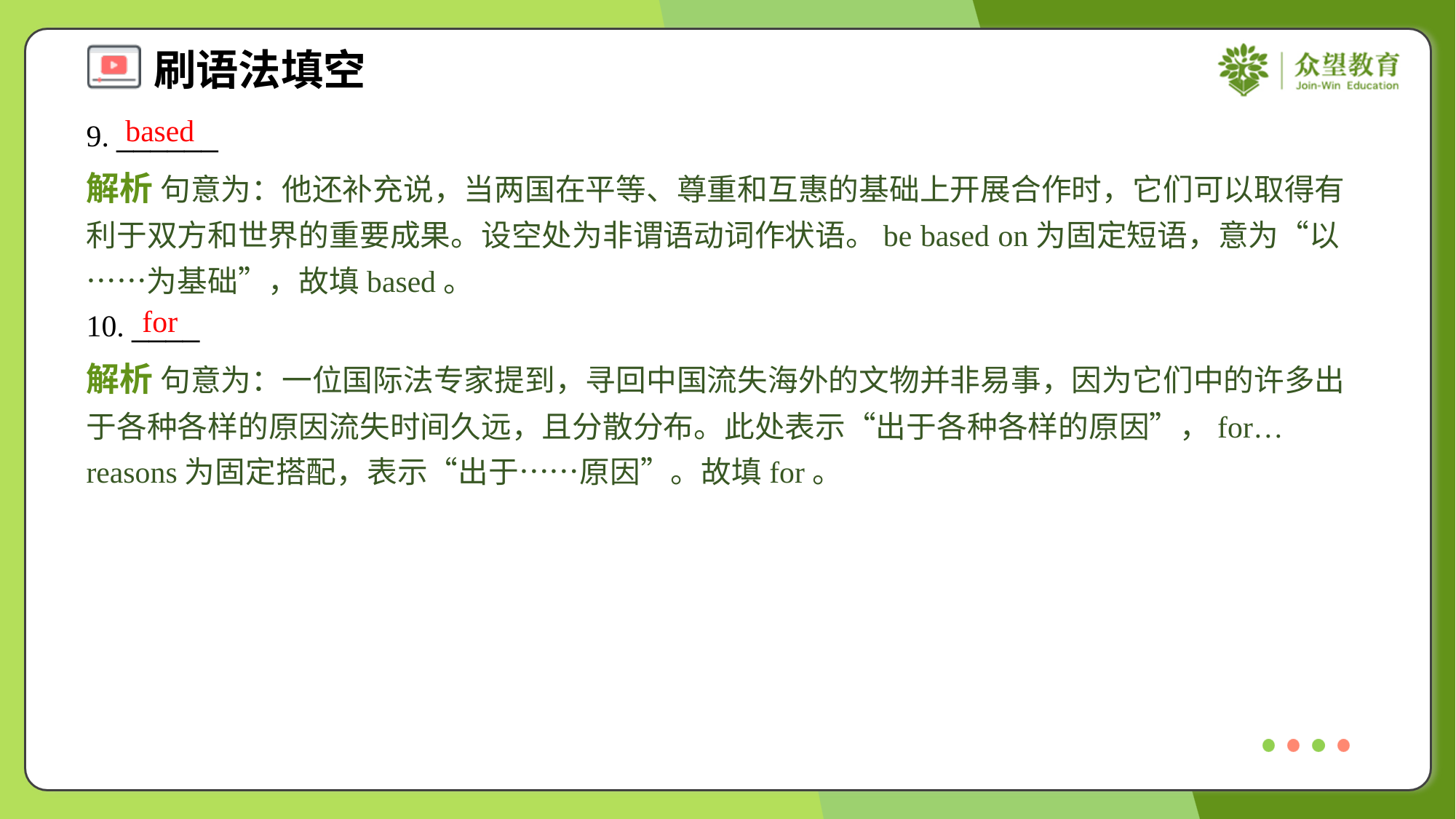

based
9. ______
解析 句意为：他还补充说，当两国在平等、尊重和互惠的基础上开展合作时，它们可以取得有利于双方和世界的重要成果。设空处为非谓语动词作状语。be based on为固定短语，意为“以……为基础”，故填based。
for
10. ____
解析 句意为：一位国际法专家提到，寻回中国流失海外的文物并非易事，因为它们中的许多出于各种各样的原因流失时间久远，且分散分布。此处表示“出于各种各样的原因”，for… reasons为固定搭配，表示“出于……原因”。故填for。